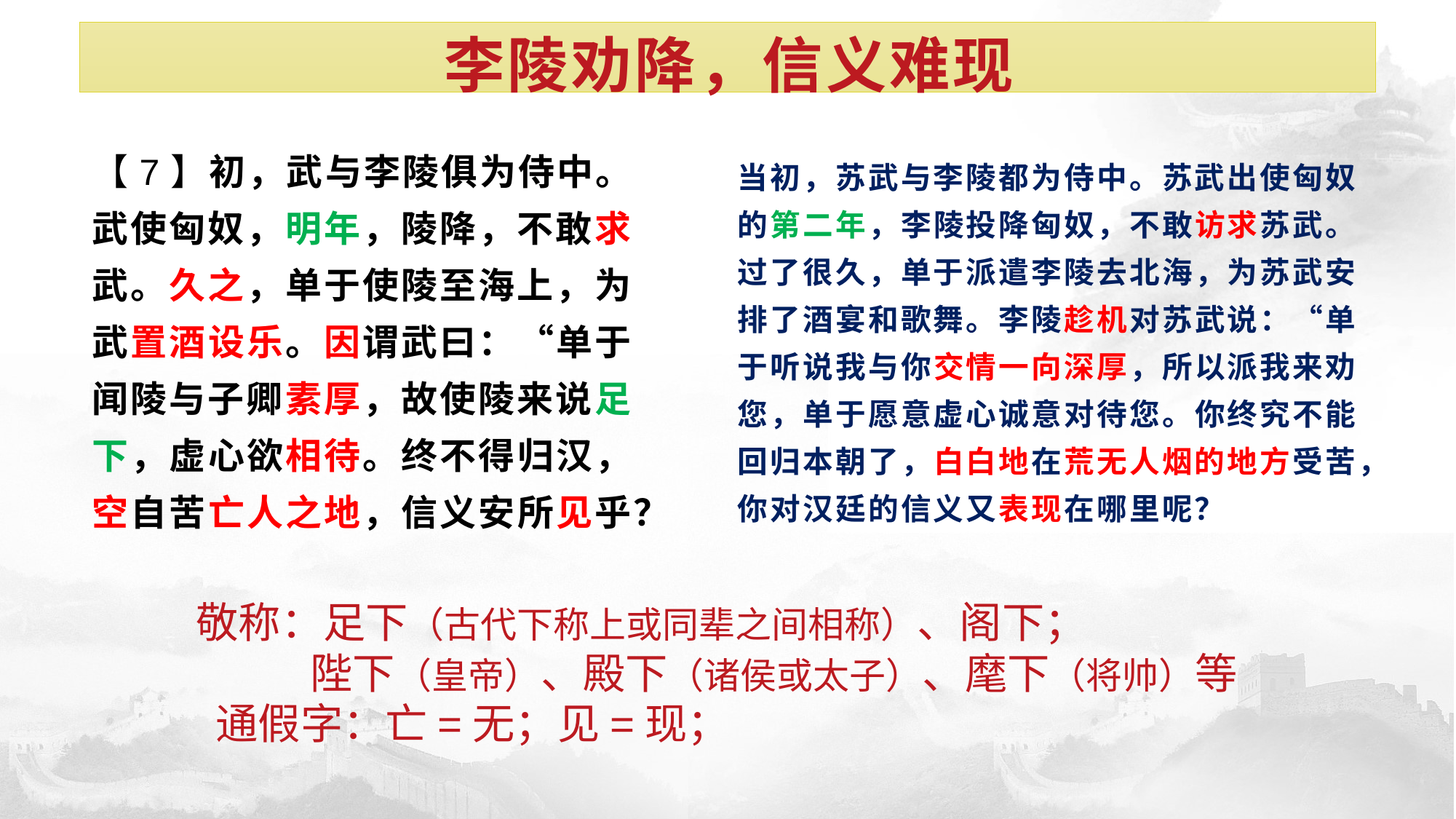

# 李陵劝降，信义难现
【7】初，武与李陵俱为侍中。武使匈奴，明年，陵降，不敢求武。久之，单于使陵至海上，为武置酒设乐。因谓武曰：“单于闻陵与子卿素厚，故使陵来说足下，虚心欲相待。终不得归汉，空自苦亡人之地，信义安所见乎？

当初，苏武与李陵都为侍中。苏武出使匈奴的第二年，李陵投降匈奴，不敢访求苏武。过了很久，单于派遣李陵去北海，为苏武安排了酒宴和歌舞。李陵趁机对苏武说：“单于听说我与你交情一向深厚，所以派我来劝您，单于愿意虚心诚意对待您。你终究不能回归本朝了，白白地在荒无人烟的地方受苦，你对汉廷的信义又表现在哪里呢？

敬称：足下（古代下称上或同辈之间相称）、阁下；
           陛下（皇帝）、殿下（诸侯或太子）、麾下（将帅）等
 通假字：亡=无；见=现；